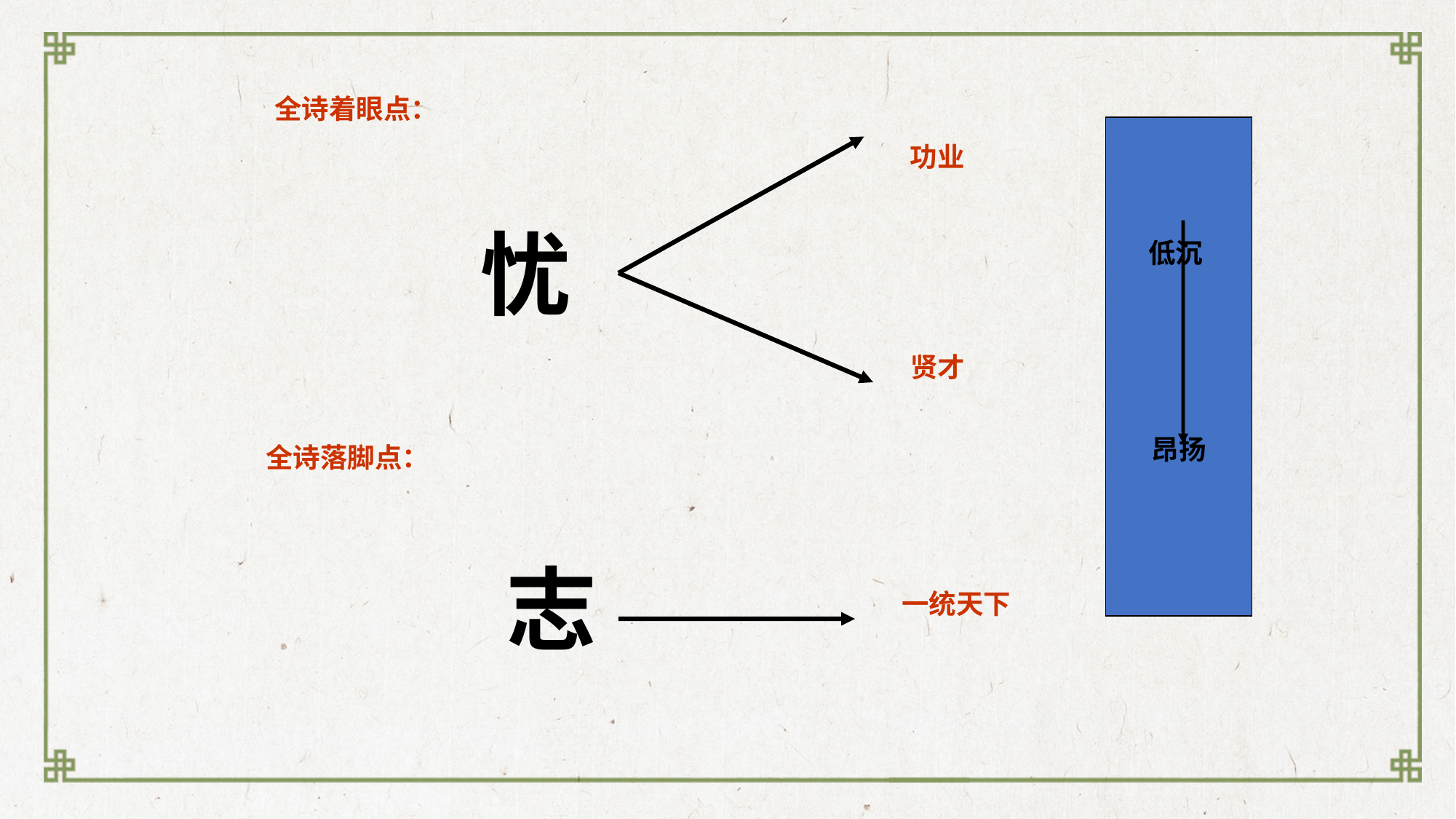

全诗着眼点：
低沉

昂扬

功业

忧

贤才
全诗落脚点：
志
一统天下